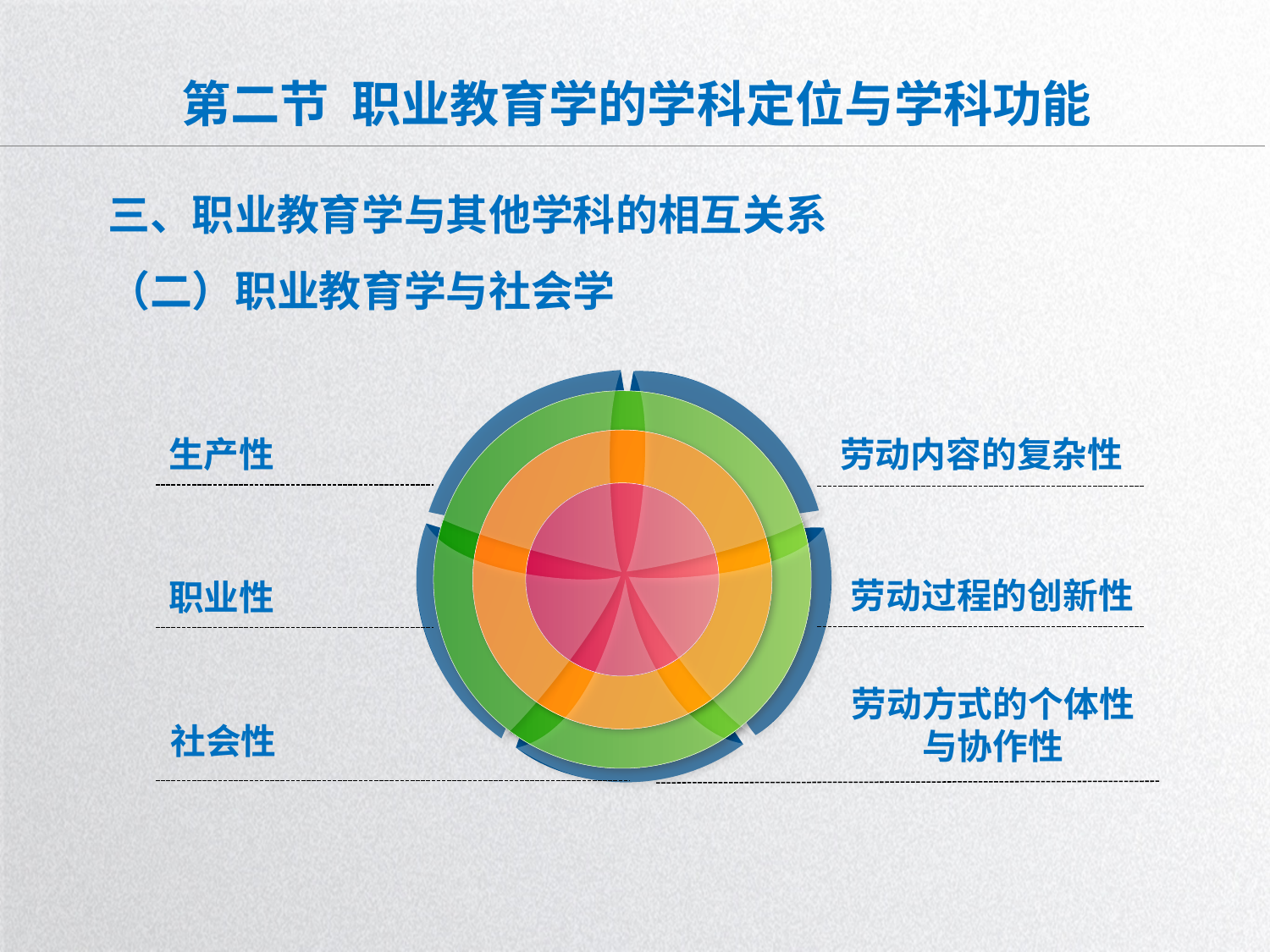

# 第二节  职业教育学的学科定位与学科功能
三、职业教育学与其他学科的相互关系
（二）职业教育学与社会学

生产性
劳动内容的复杂性
劳动过程的创新性
职业性
劳动方式的个体性与协作性
社会性